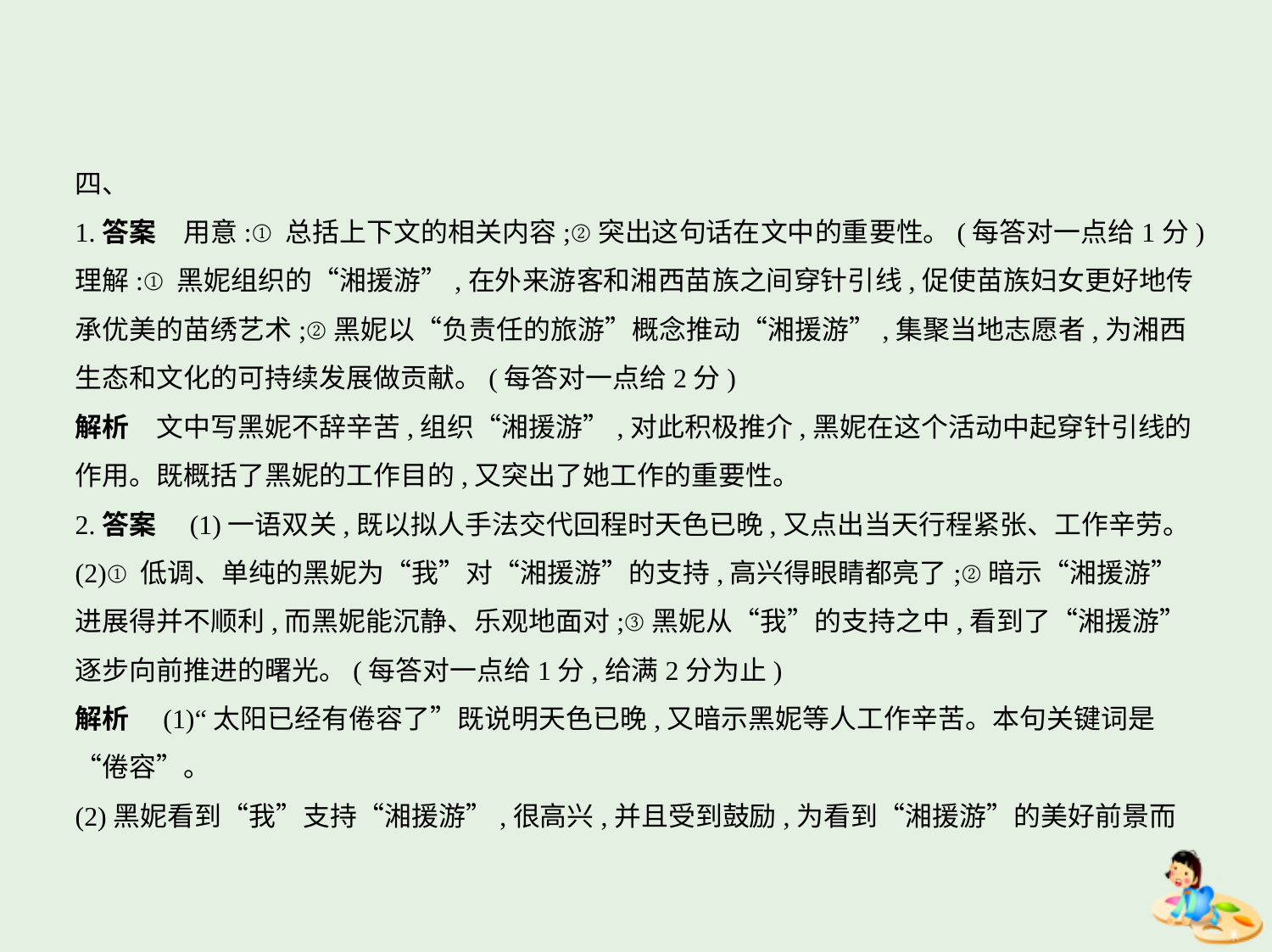

四、
1.答案　用意:①总括上下文的相关内容;②突出这句话在文中的重要性。(每答对一点给1分)
理解:①黑妮组织的“湘援游”,在外来游客和湘西苗族之间穿针引线,促使苗族妇女更好地传
承优美的苗绣艺术;②黑妮以“负责任的旅游”概念推动“湘援游”,集聚当地志愿者,为湘西
生态和文化的可持续发展做贡献。(每答对一点给2分)
解析　文中写黑妮不辞辛苦,组织“湘援游”,对此积极推介,黑妮在这个活动中起穿针引线的
作用。既概括了黑妮的工作目的,又突出了她工作的重要性。
2.答案　(1)一语双关,既以拟人手法交代回程时天色已晚,又点出当天行程紧张、工作辛劳。
(2)①低调、单纯的黑妮为“我”对“湘援游”的支持,高兴得眼睛都亮了;②暗示“湘援游”
进展得并不顺利,而黑妮能沉静、乐观地面对;③黑妮从“我”的支持之中,看到了“湘援游”
逐步向前推进的曙光。(每答对一点给1分,给满2分为止)
解析　(1)“太阳已经有倦容了”既说明天色已晚,又暗示黑妮等人工作辛苦。本句关键词是
“倦容”。
(2)黑妮看到“我”支持“湘援游”,很高兴,并且受到鼓励,为看到“湘援游”的美好前景而